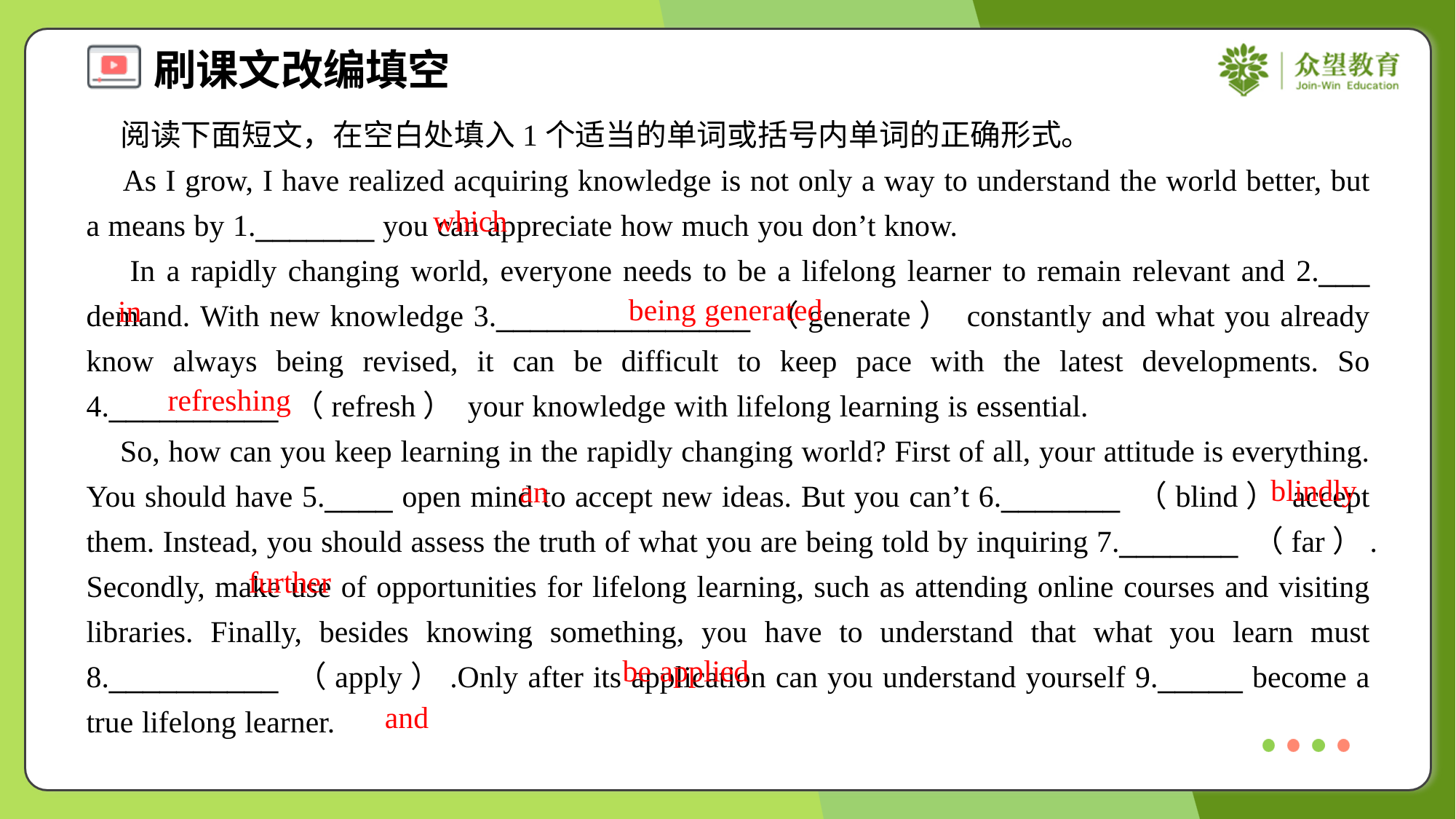

阅读下面短文，在空白处填入1个适当的单词或括号内单词的正确形式。
    As I grow, I have realized acquiring knowledge is not only a way to understand the world better, but a means by 1._______ you can appreciate how much you don’t know.
    In a rapidly changing world, everyone needs to be a lifelong learner to remain relevant and 2.___ demand. With new knowledge 3._______________ （generate） constantly and what you already know always being revised, it can be difficult to keep pace with the latest developments. So 4.__________ （refresh） your knowledge with lifelong learning is essential.
    So, how can you keep learning in the rapidly changing world? First of all, your attitude is everything. You should have 5.____ open mind to accept new ideas. But you can’t 6._______ （blind） accept them. Instead, you should assess the truth of what you are being told by inquiring 7._______ （far）.Secondly, make use of opportunities for lifelong learning, such as attending online courses and visiting libraries. Finally, besides knowing something, you have to understand that what you learn must 8.__________ （apply）.Only after its application can you understand yourself 9._____ become a true lifelong learner.

which
being generated
in
refreshing
blindly
an
further
be applied
and